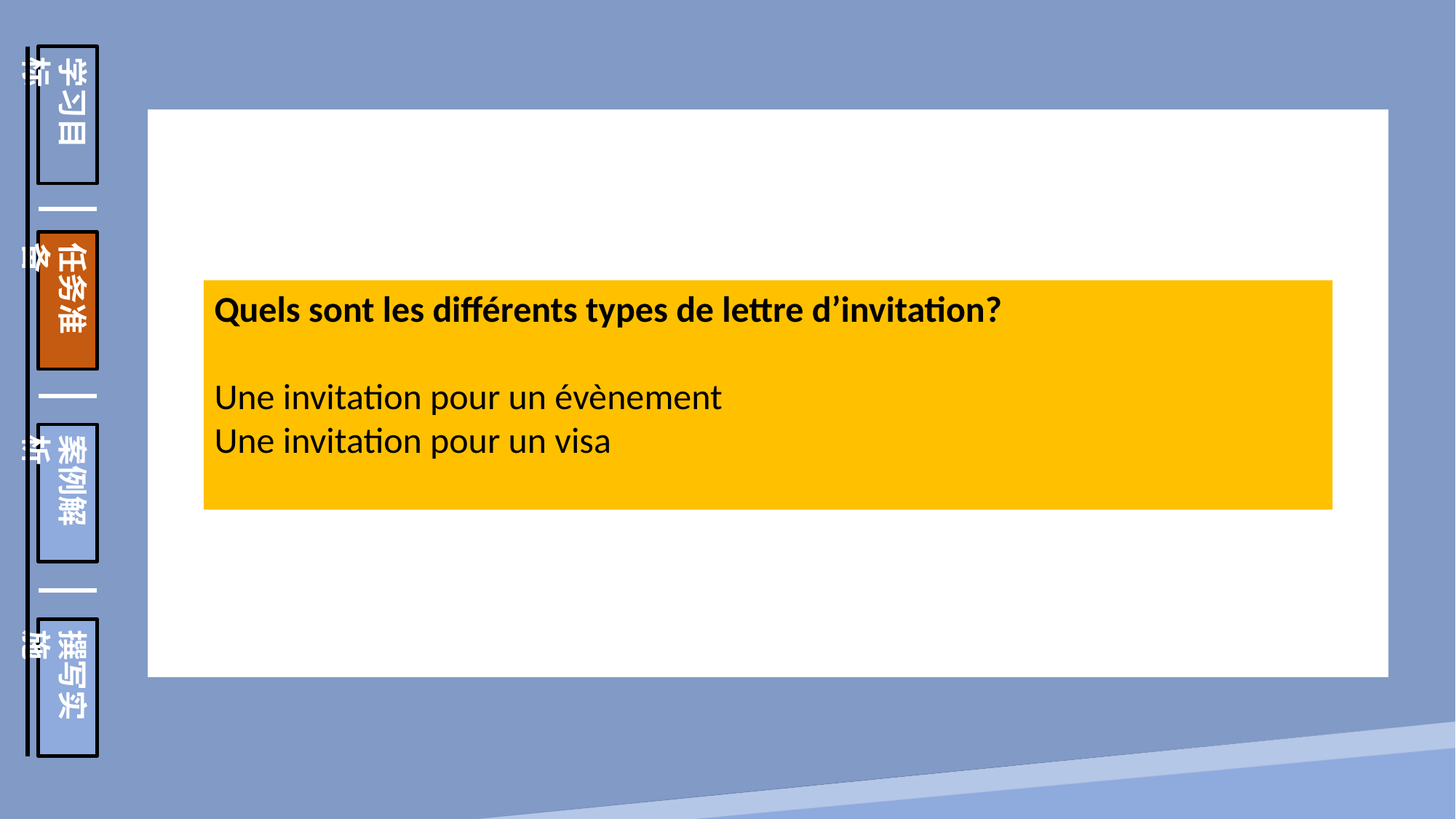

学习目标
任务准备
案例解析
撰写实施

Quels sont les différents types de lettre d’invitation?

Une invitation pour un évènement
Une invitation pour un visa